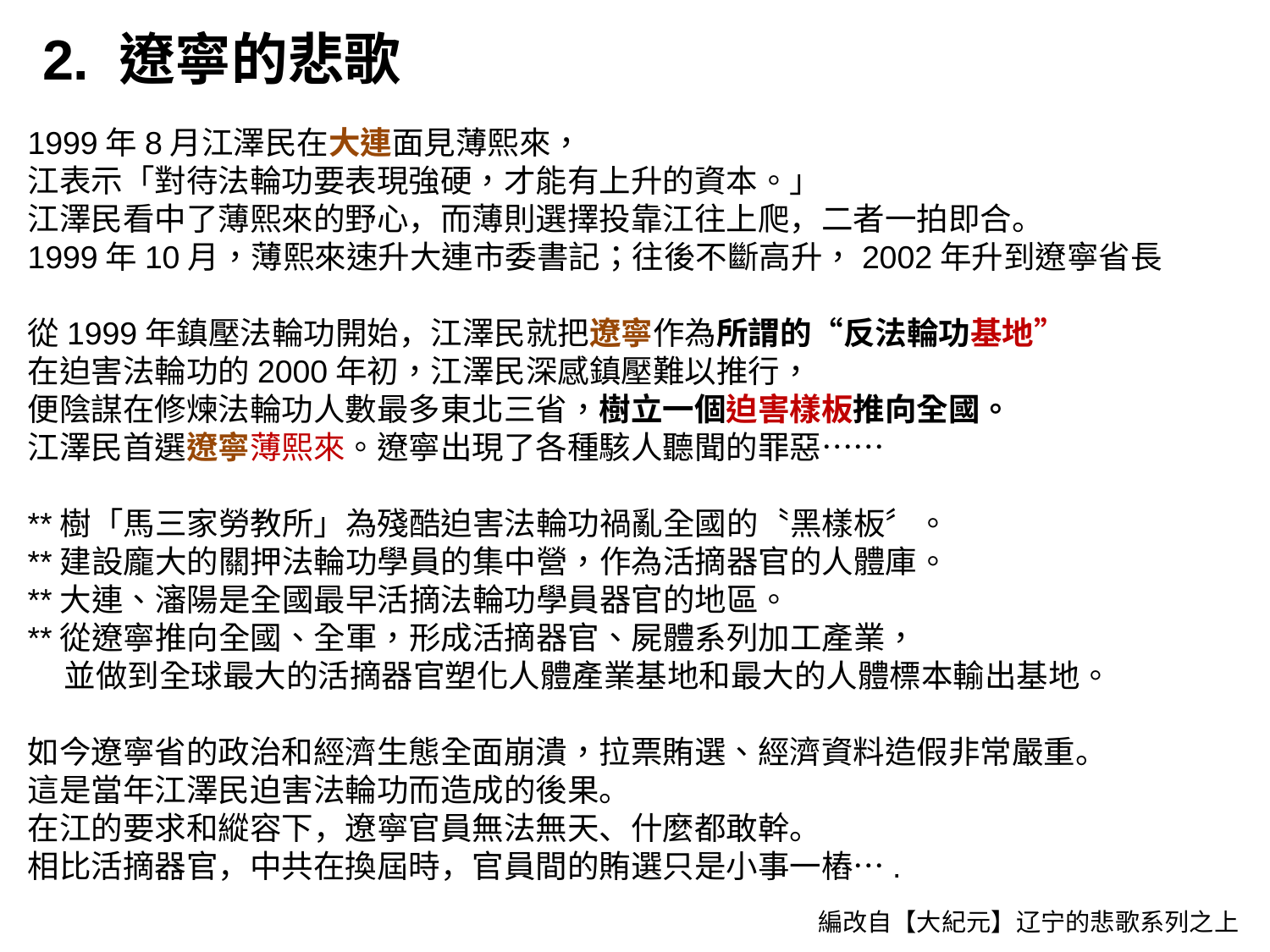

2. 遼寧的悲歌
1999年8月江澤民在大連面見薄熙來，
江表示「對待法輪功要表現強硬，才能有上升的資本。」
江澤民看中了薄熙來的野心，而薄則選擇投靠江往上爬，二者一拍即合。
1999年10月，薄熙來速升大連市委書記；往後不斷高升，2002年升到遼寧省長

從1999年鎮壓法輪功開始，江澤民就把遼寧作為所謂的“反法輪功基地”
在迫害法輪功的2000年初，江澤民深感鎮壓難以推行，
便陰謀在修煉法輪功人數最多東北三省，樹立一個迫害樣板推向全國。
江澤民首選遼寧薄熙來。遼寧出現了各種駭人聽聞的罪惡……

**樹「馬三家勞教所」為殘酷迫害法輪功禍亂全國的〝黑樣板〞。
**建設龐大的關押法輪功學員的集中營，作為活摘器官的人體庫。
**大連、瀋陽是全國最早活摘法輪功學員器官的地區。
**從遼寧推向全國、全軍，形成活摘器官、屍體系列加工產業，
    並做到全球最大的活摘器官塑化人體產業基地和最大的人體標本輸出基地。

如今遼寧省的政治和經濟生態全面崩潰，拉票賄選、經濟資料造假非常嚴重。
這是當年江澤民迫害法輪功而造成的後果。
在江的要求和縱容下，遼寧官員無法無天、什麼都敢幹。
相比活摘器官，中共在換屆時，官員間的賄選只是小事一樁….
編改自【大紀元】辽宁的悲歌系列之上